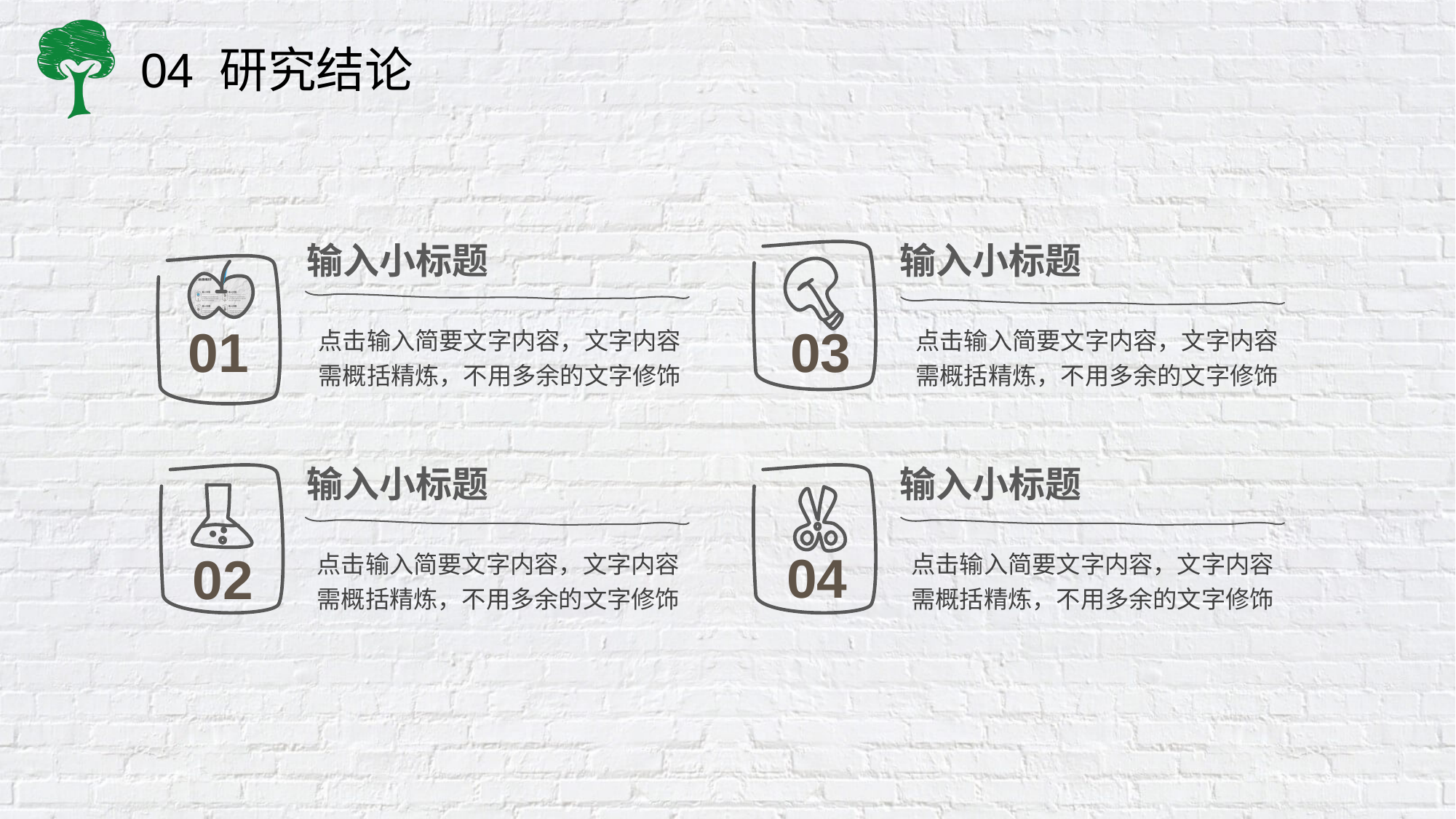

输入小标题
输入小标题

03

01

点击输入简要文字内容，文字内容需概括精炼，不用多余的文字修饰
点击输入简要文字内容，文字内容需概括精炼，不用多余的文字修饰
输入小标题
输入小标题

02

04

点击输入简要文字内容，文字内容需概括精炼，不用多余的文字修饰
点击输入简要文字内容，文字内容需概括精炼，不用多余的文字修饰